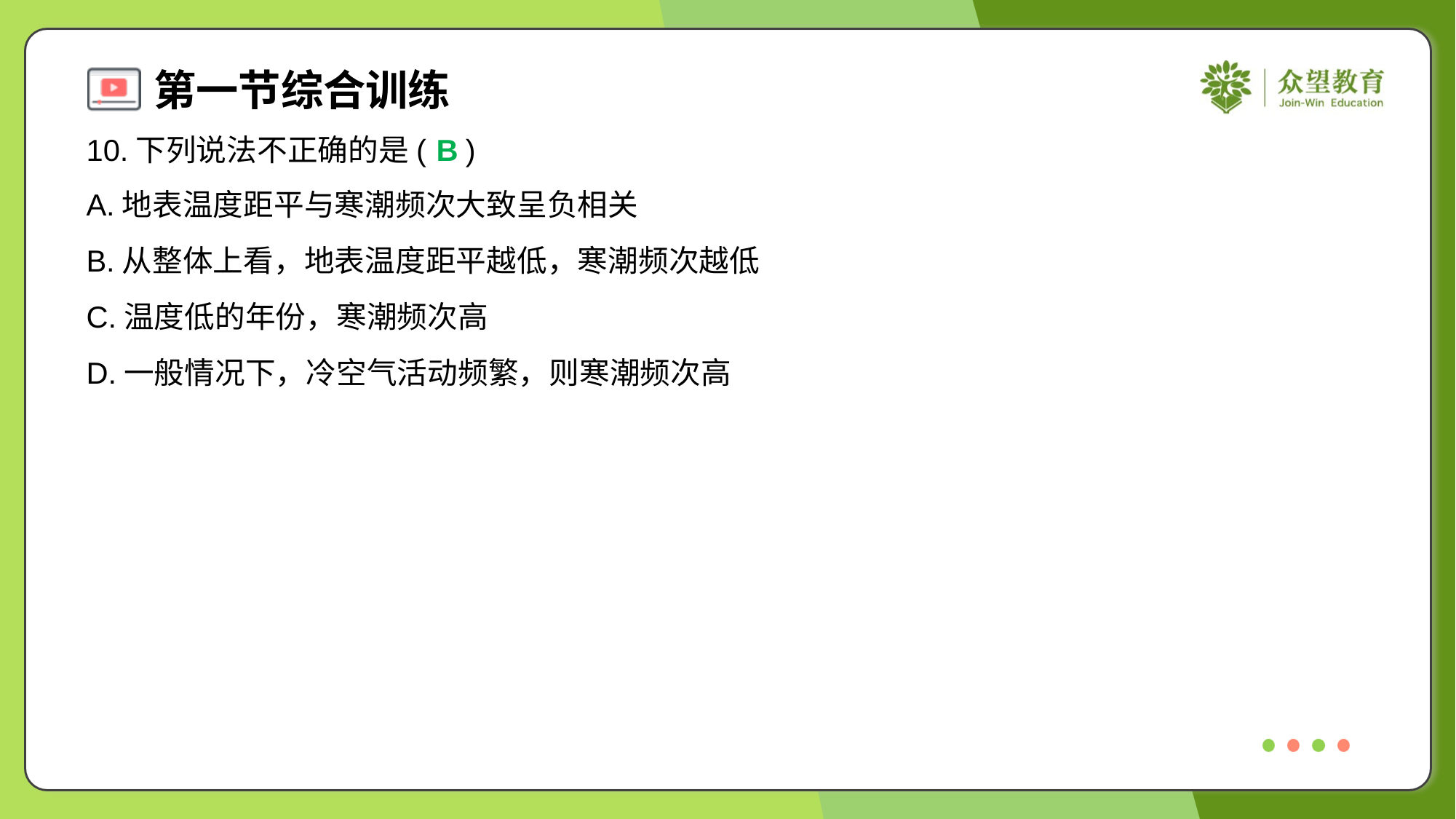

10.下列说法不正确的是(     )
B
A.地表温度距平与寒潮频次大致呈负相关
B.从整体上看，地表温度距平越低，寒潮频次越低
C.温度低的年份，寒潮频次高
D.一般情况下，冷空气活动频繁，则寒潮频次高